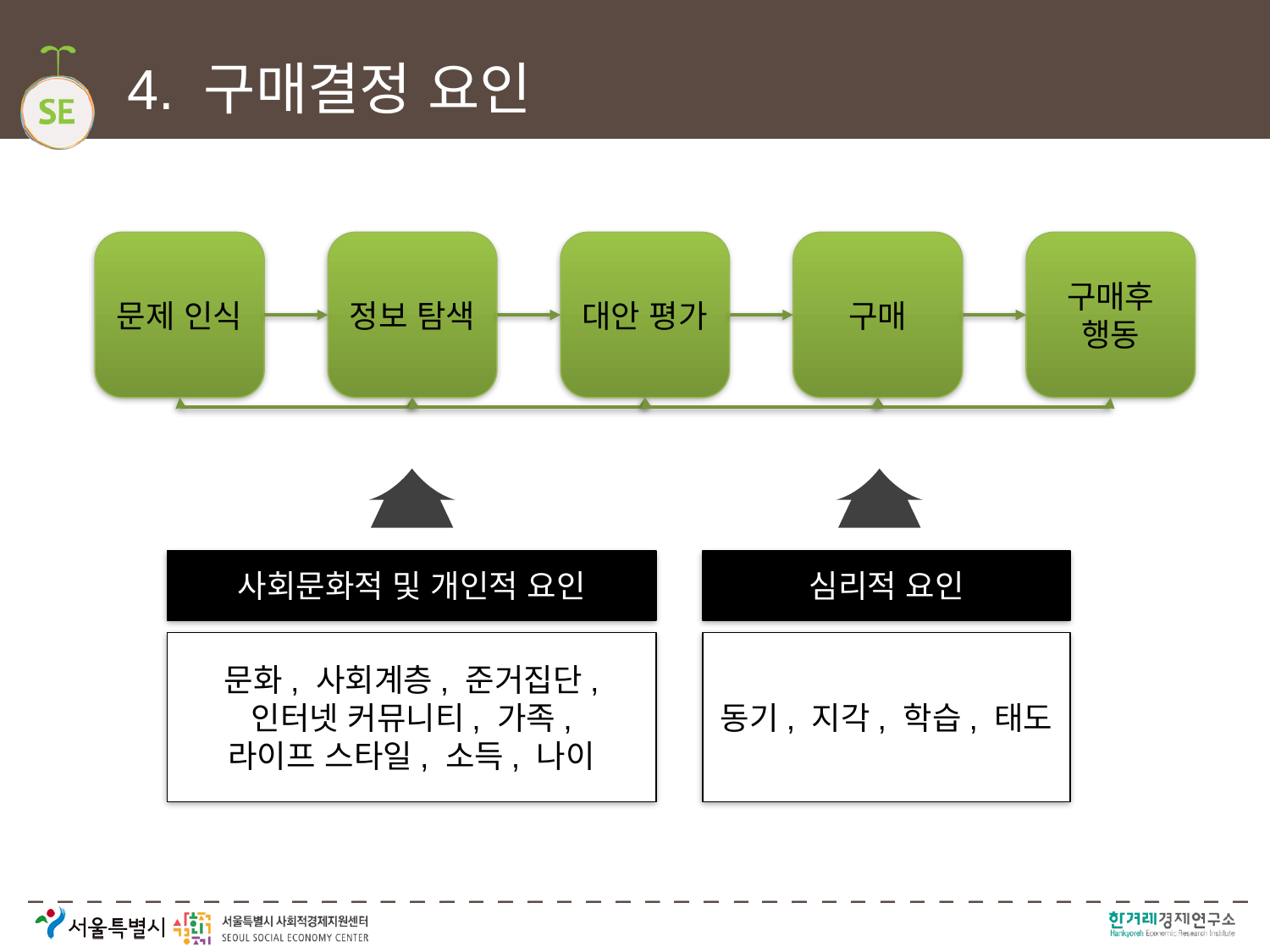

# 4. 구매결정 요인
문제 인식
정보 탐색
대안 평가
구매
구매후 행동

사회문화적 및 개인적 요인
심리적 요인
문화, 사회계층, 준거집단,
인터넷 커뮤니티, 가족,
라이프 스타일, 소득, 나이
동기, 지각, 학습, 태도